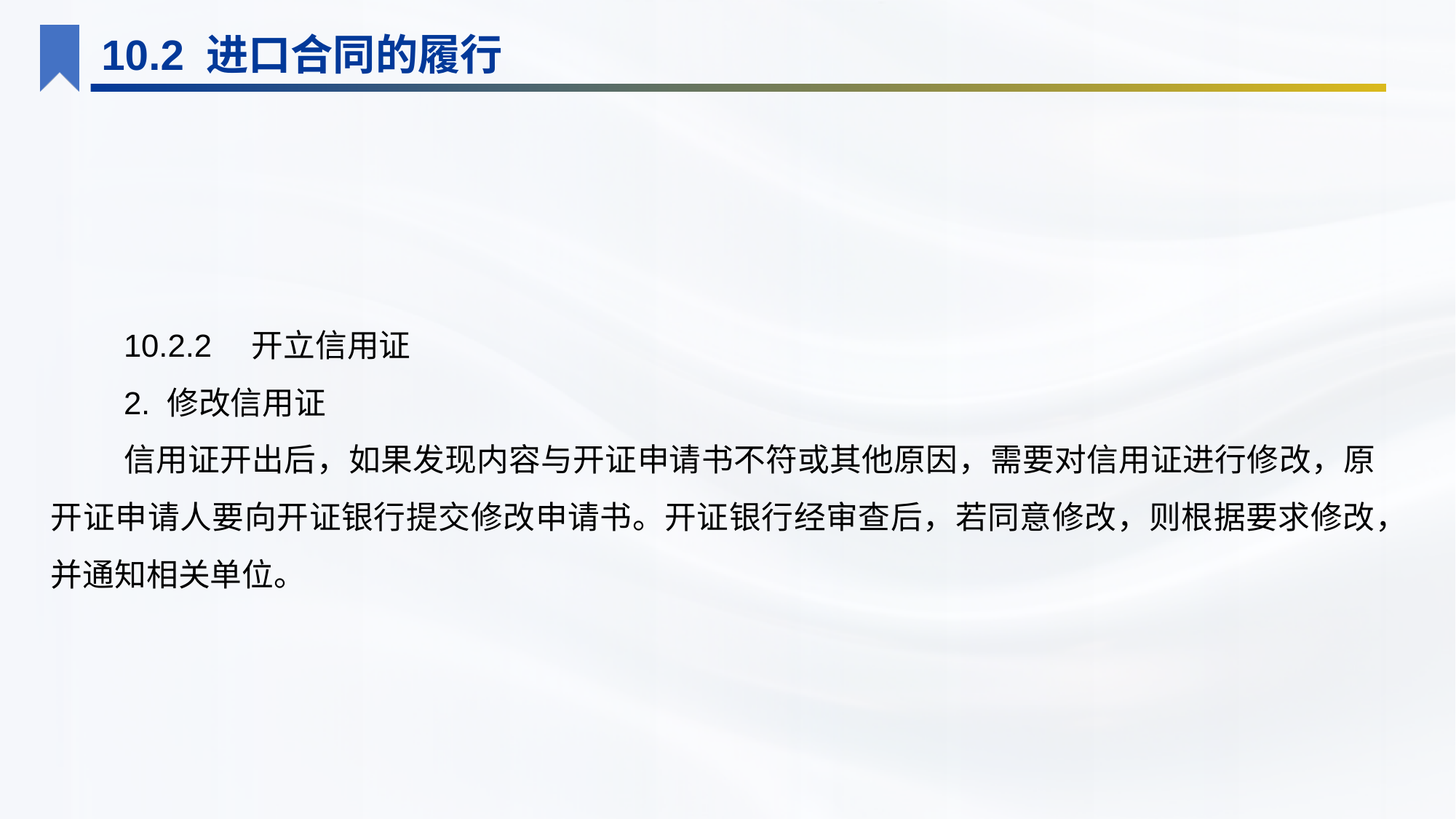

10.2 进口合同的履行
10.2.2　开立信用证
2. 修改信用证
信用证开出后，如果发现内容与开证申请书不符或其他原因，需要对信用证进行修改，原开证申请人要向开证银行提交修改申请书。开证银行经审查后，若同意修改，则根据要求修改，并通知相关单位。